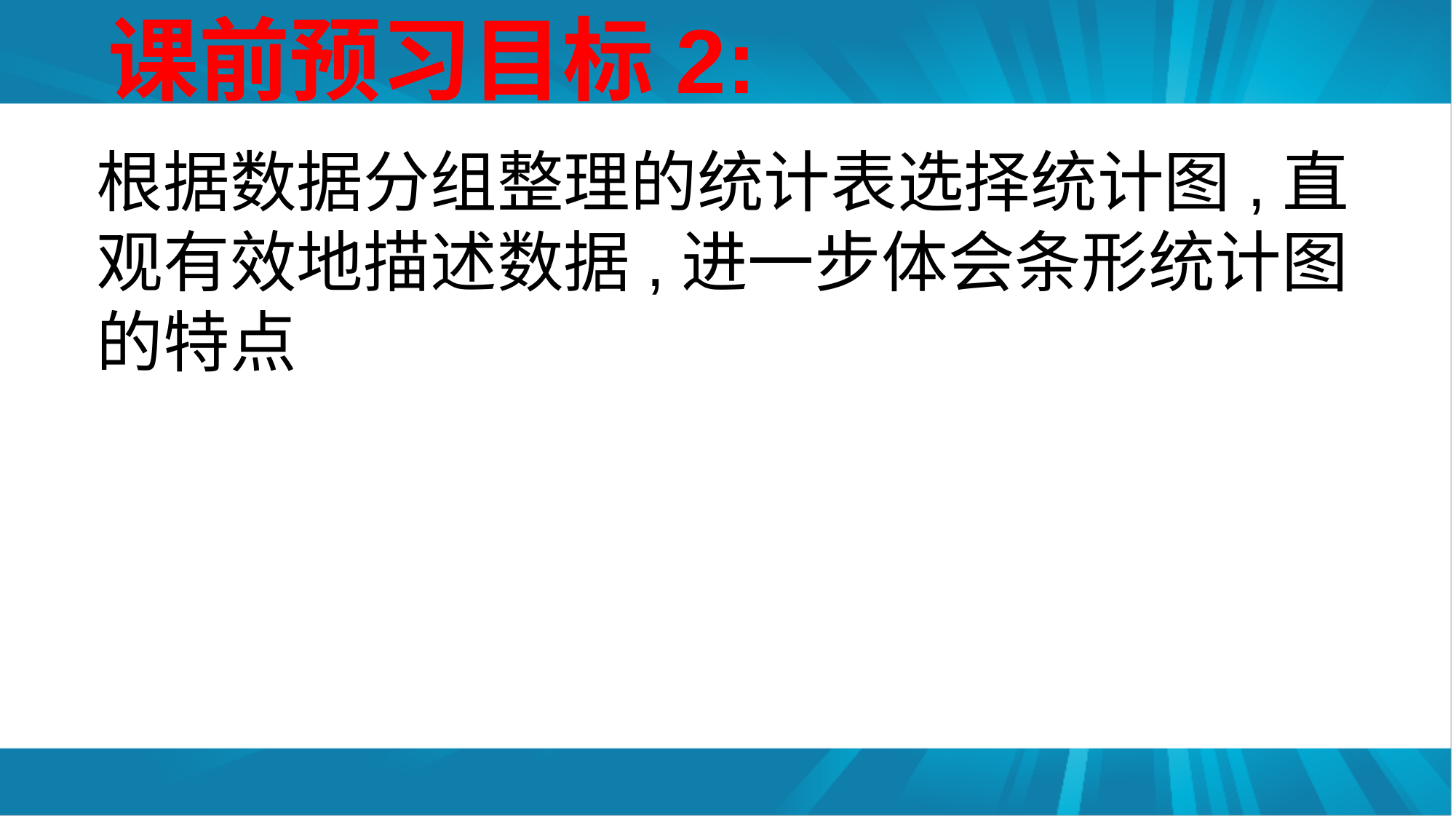

# 课前预习目标2:
根据数据分组整理的统计表选择统计图,直观有效地描述数据,进一步体会条形统计图的特点